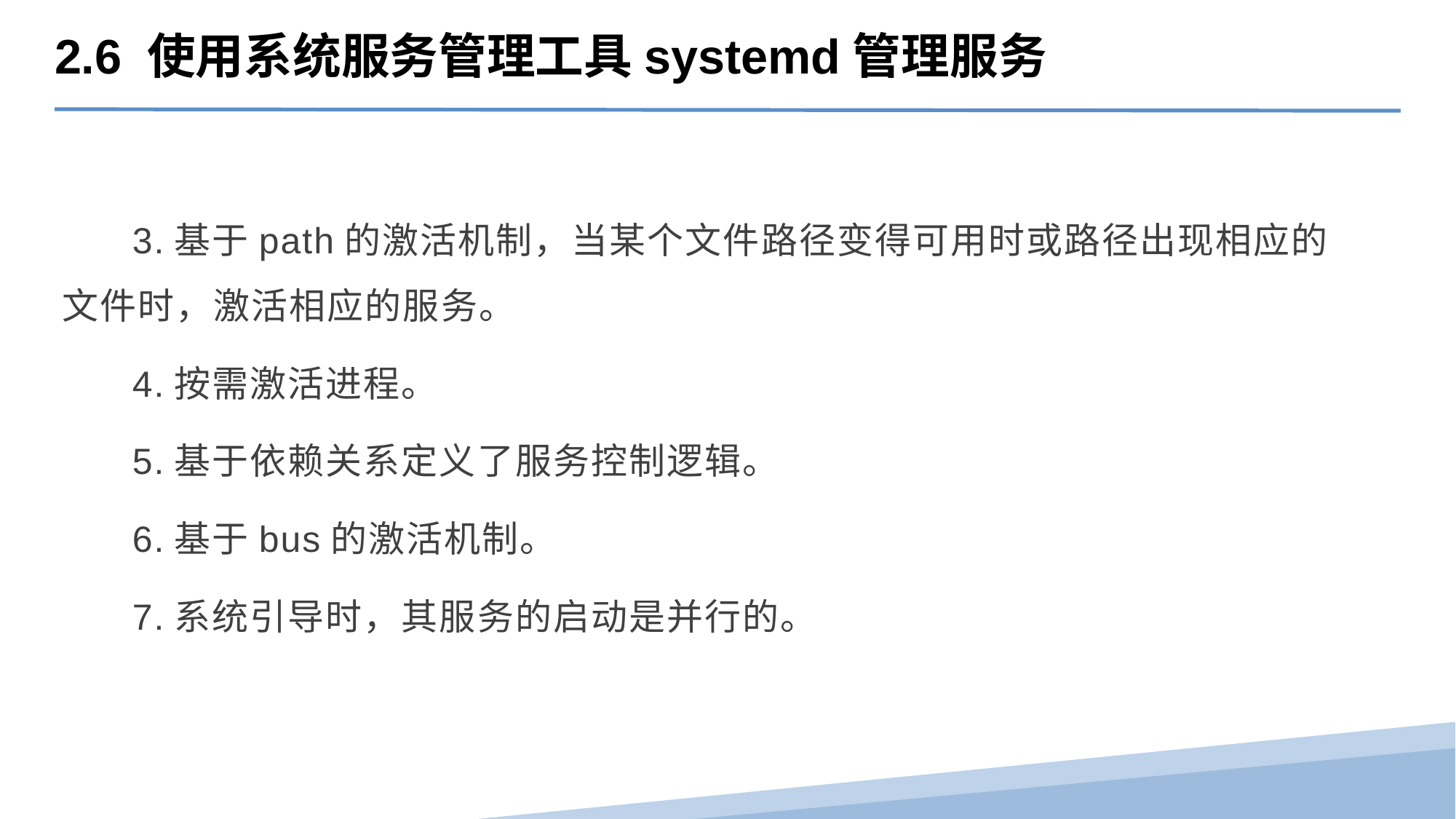

2.6 使用系统服务管理工具systemd管理服务
      3.基于path的激活机制，当某个文件路径变得可用时或路径出现相应的文件时，激活相应的服务。
      4.按需激活进程。
      5.基于依赖关系定义了服务控制逻辑。
      6.基于bus的激活机制。
      7.系统引导时，其服务的启动是并行的。